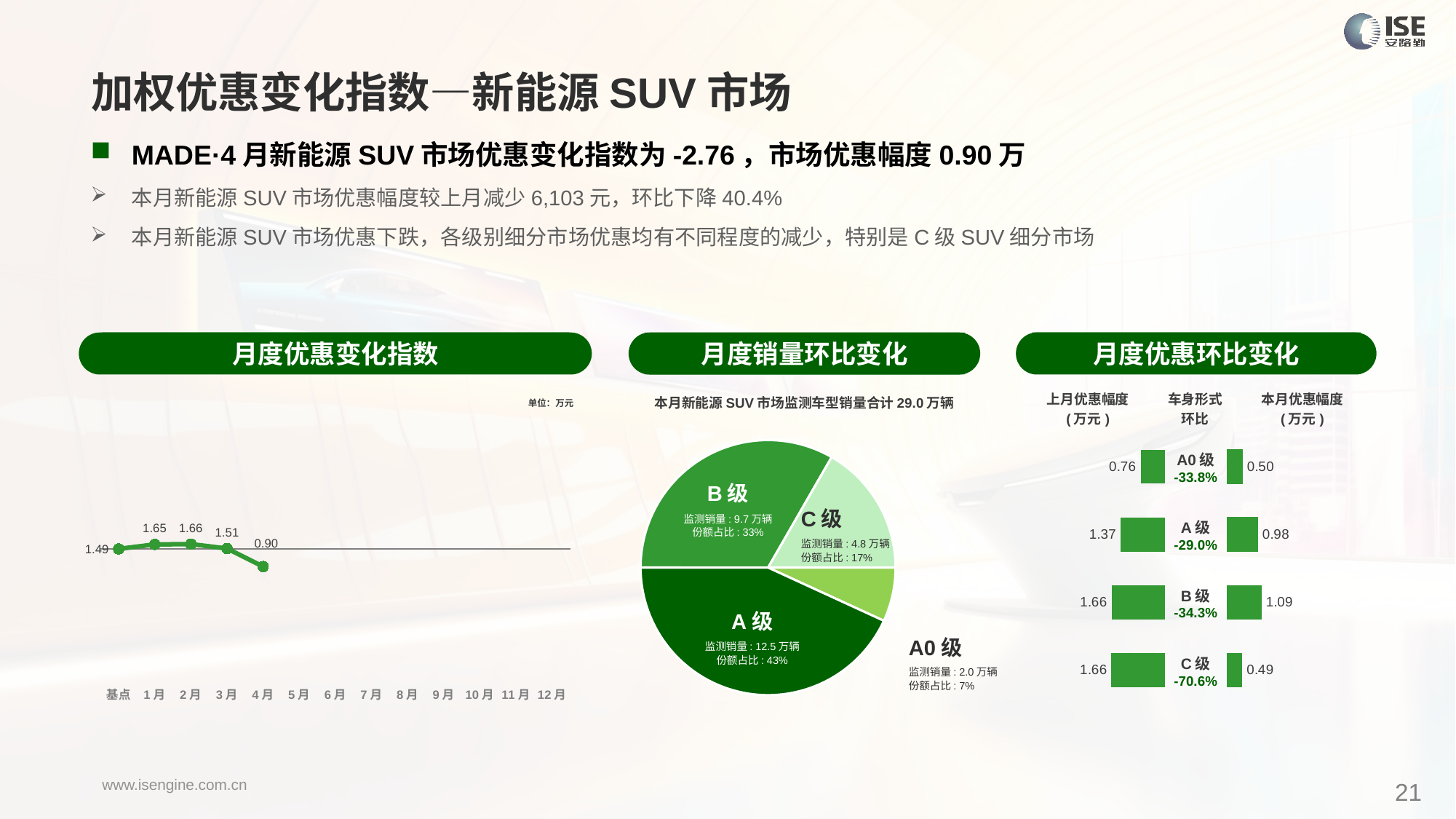

加权优惠变化指数—新能源SUV市场
MADE·4月新能源SUV市场优惠变化指数为-2.76，市场优惠幅度0.90万
本月新能源SUV市场优惠幅度较上月减少6,103元，环比下降40.4%
本月新能源SUV市场优惠下跌，各级别细分市场优惠均有不同程度的减少，特别是C级SUV细分市场
月度优惠变化指数

月度优惠环比变化

月度销量环比变化

### Chart

| Category | Y2024 |
|---|---|
| 基点 | 0.0 |
| 1月 | 0.7033497616085129 |
| 2月 | 0.75 |
| 3月 | 0.07 |
| 4月 | -2.76 |
| 5月 | None |
| 6月 | None |
| 7月 | None |
| 8月 | None |
| 9月 | None |
| 10月 | None |
| 11月 | None |
| 12月 | None |
本月新能源SUV市场监测车型销量合计29.0万辆
| 上月优惠幅度 (万元) | 车身形式 环比 | 本月优惠幅度 (万元) |
| --- | --- | --- |
单位：万元

### Chart

| Category | 细分市场 |
|---|---|
| A0级 | 19881.00000000129 |
| A级 | 125174.00000000469 |
| B级 | 96617.00000000313 |
| C级 | 48379.00000000261 |
| A0级 -33.8% |
| --- |
| A级 -29.0% |
| B级 -34.3% |
| C级 -70.6% |

### Chart

| Category | 成交均价 |
|---|---|
| A0 | 0.7582906182305184 |
| A | 1.3730642118447471 |
| B | 1.6558724669336389 |
| C | 1.6620390715792899 |

### Chart

| Category | 金额 |
|---|---|
| A0 | 0.5020165484634523 |
| A | 0.9753113937399723 |
| B | 1.0882951757972803 |
| C | 0.48880590338800184 |
B级
监测销量: 9.7万辆
份额占比: 33%
C级
监测销量: 4.8万辆
份额占比: 17%
A级
监测销量: 12.5万辆
份额占比: 43%
A0级
监测销量: 2.0万辆
份额占比: 7%
21